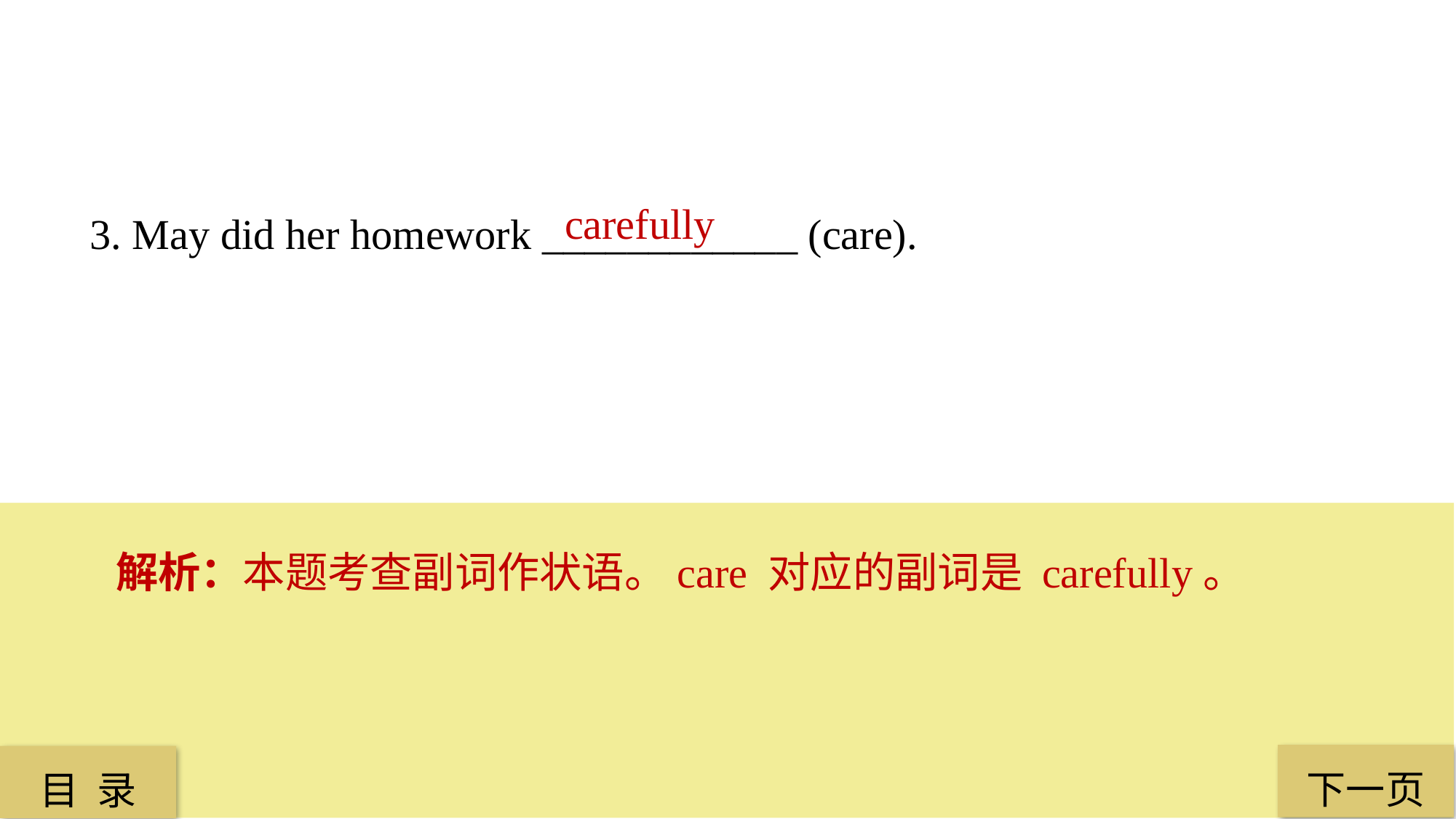

carefully
3. May did her homework ____________ (care).
解析：本题考查副词作状语。care 对应的副词是 carefully。